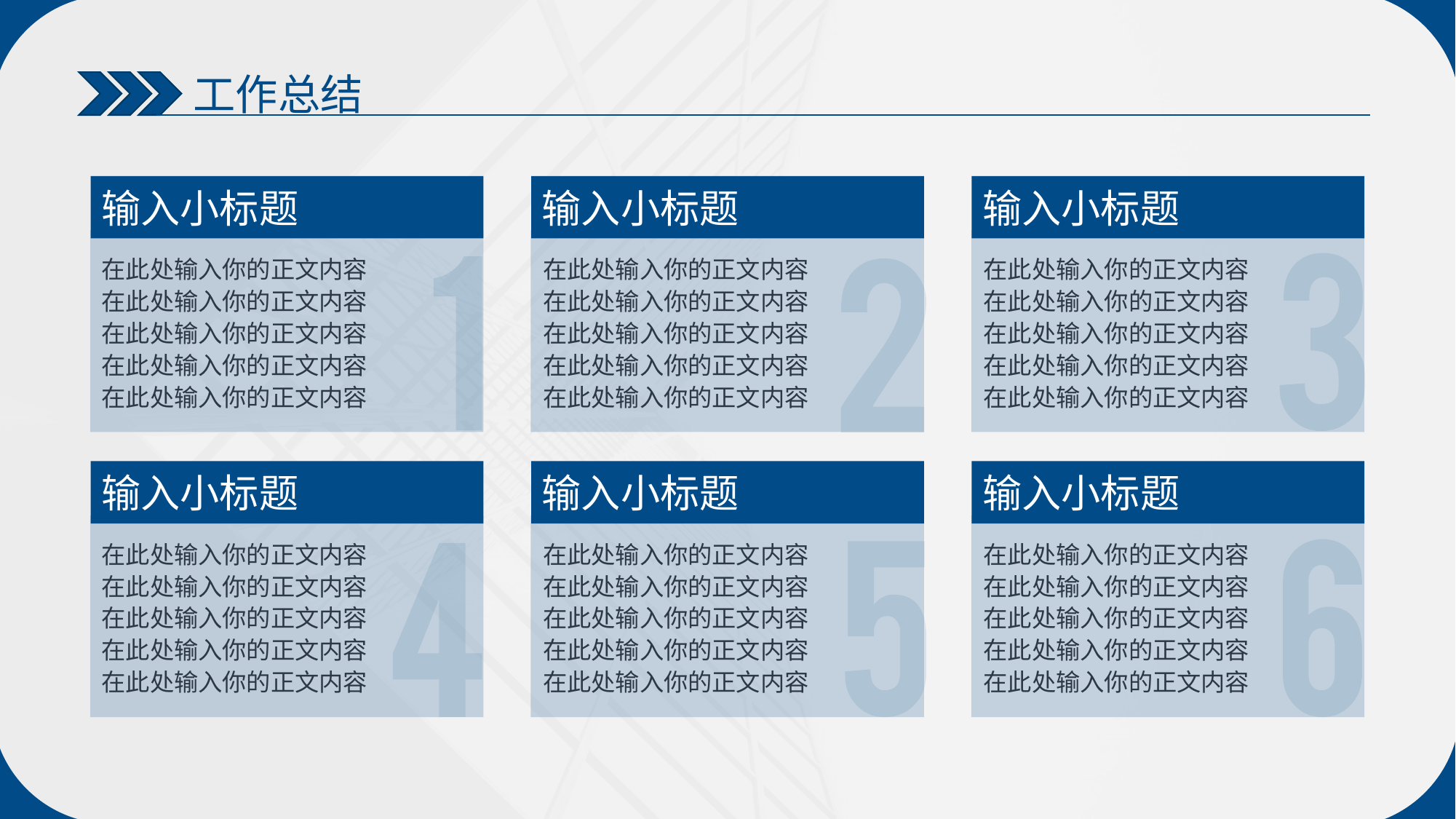

工作总结
输入小标题

在此处输入你的正文内容在此处输入你的正文内容在此处输入你的正文内容在此处输入你的正文内容在此处输入你的正文内容

输入小标题

在此处输入你的正文内容在此处输入你的正文内容在此处输入你的正文内容在此处输入你的正文内容在此处输入你的正文内容

输入小标题

在此处输入你的正文内容在此处输入你的正文内容在此处输入你的正文内容在此处输入你的正文内容在此处输入你的正文内容

输入小标题

在此处输入你的正文内容在此处输入你的正文内容在此处输入你的正文内容在此处输入你的正文内容在此处输入你的正文内容

输入小标题

在此处输入你的正文内容在此处输入你的正文内容在此处输入你的正文内容在此处输入你的正文内容在此处输入你的正文内容

输入小标题

在此处输入你的正文内容在此处输入你的正文内容在此处输入你的正文内容在此处输入你的正文内容在此处输入你的正文内容